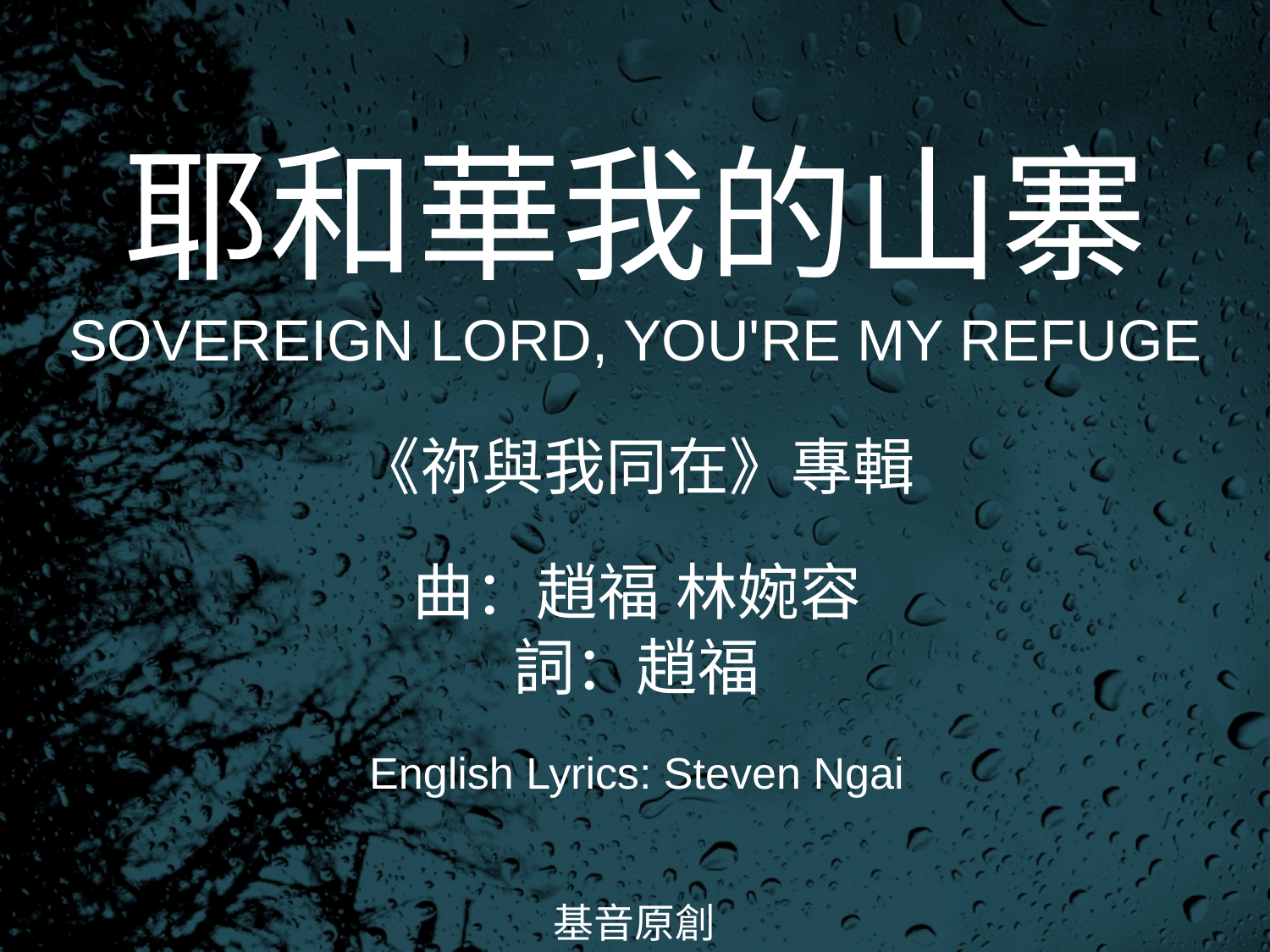

耶和華我的山寨

SOVEREIGN LORD, YOU'RE MY REFUGE
# 《祢與我同在》專輯 曲：趙福 林婉容 詞：趙福 English Lyrics: Steven Ngai

基音原創